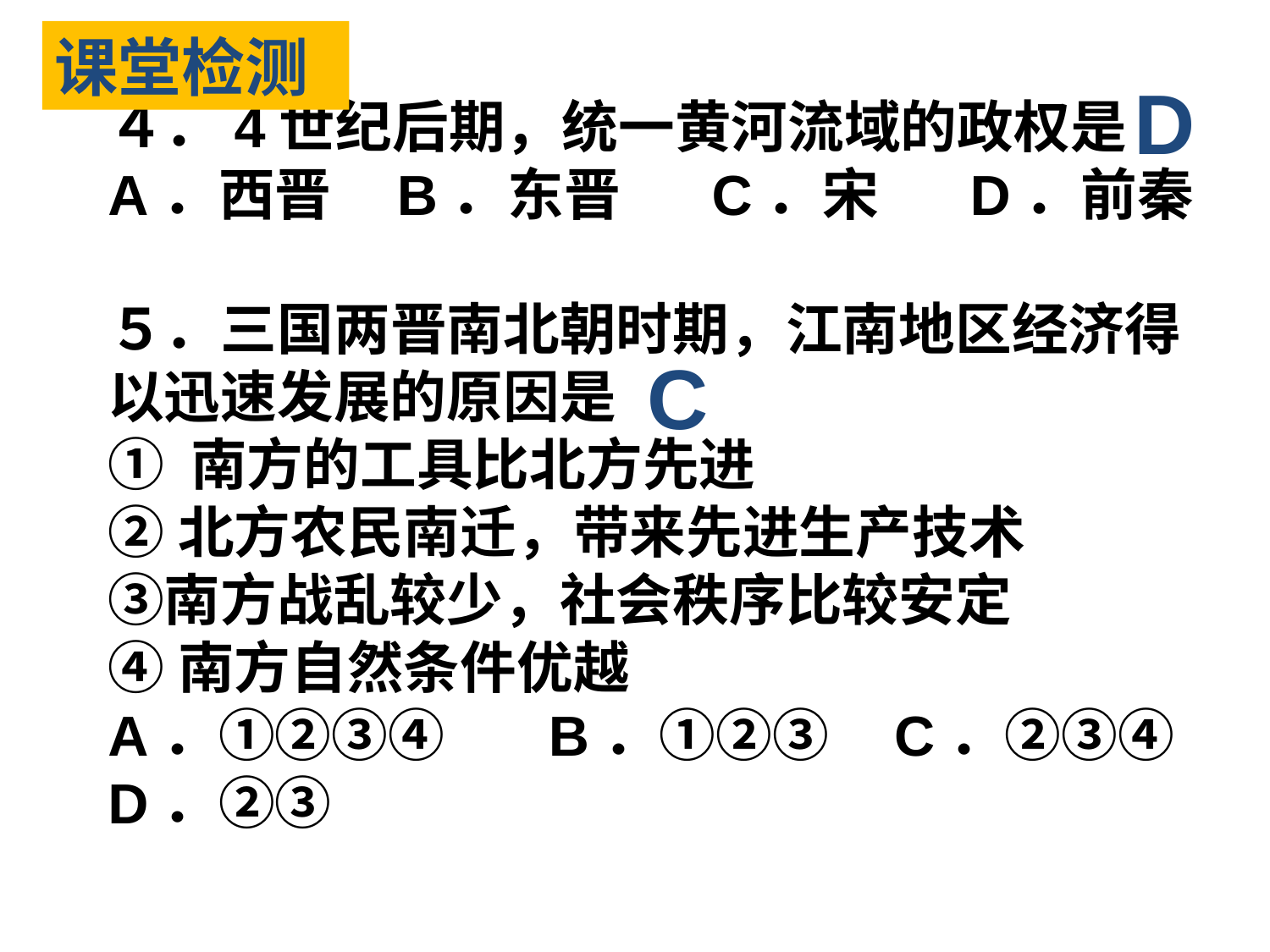

课堂检测
D
４．4世纪后期，统一黄河流域的政权是A．西晋    B．东晋      C．宋      D．前秦
５．三国两晋南北朝时期，江南地区经济得以迅速发展的原因是
① 南方的工具比北方先进
②北方农民南迁，带来先进生产技术
③南方战乱较少，社会秩序比较安定
④南方自然条件优越
A．①②③④       B．①②③    C．②③④D．②③
C